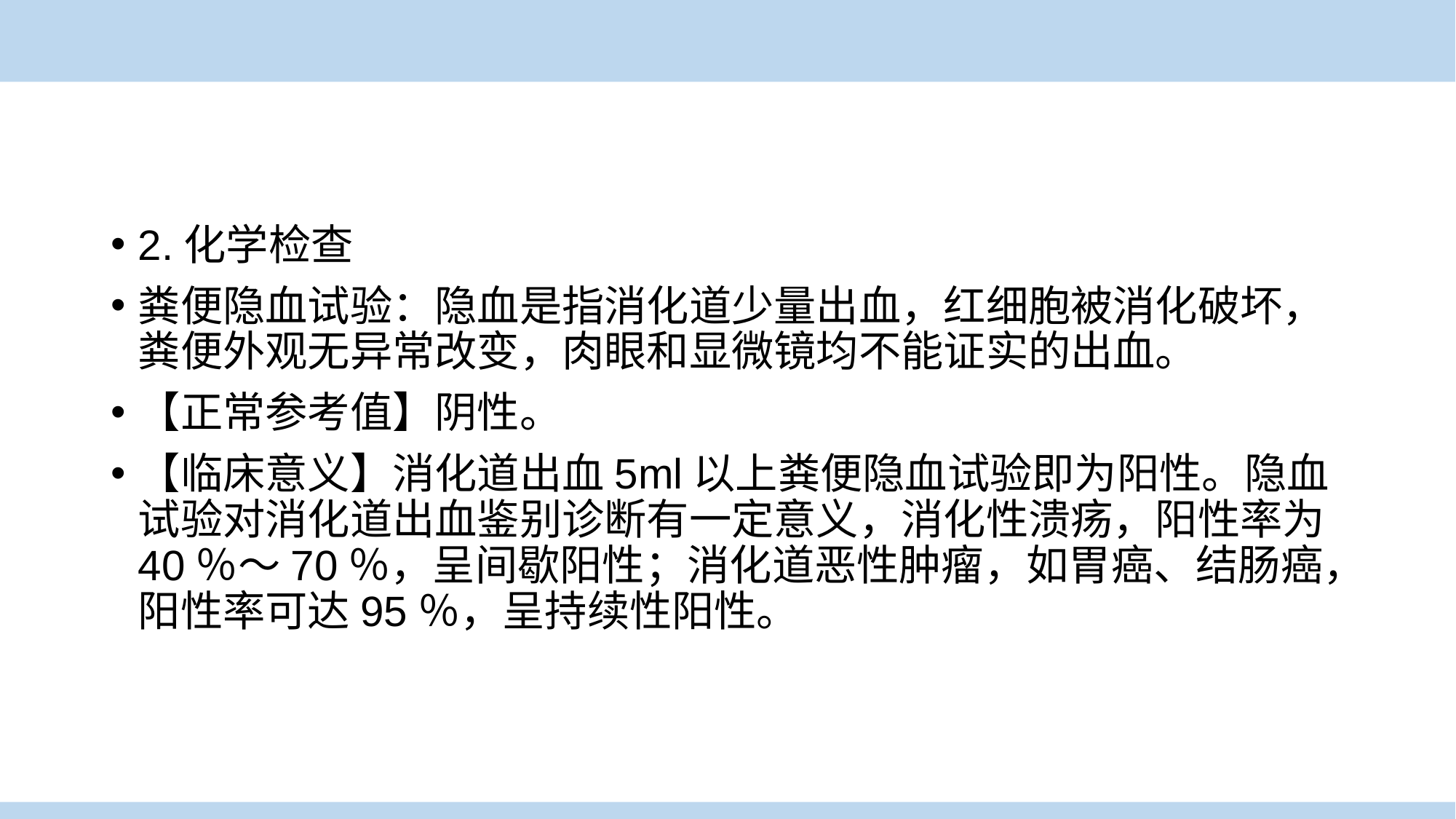

2.化学检查
粪便隐血试验：隐血是指消化道少量出血，红细胞被消化破坏，粪便外观无异常改变，肉眼和显微镜均不能证实的出血。
【正常参考值】阴性。
【临床意义】消化道出血5ml以上粪便隐血试验即为阳性。隐血试验对消化道出血鉴别诊断有一定意义，消化性溃疡，阳性率为40％～70％，呈间歇阳性；消化道恶性肿瘤，如胃癌、结肠癌，阳性率可达95％，呈持续性阳性。